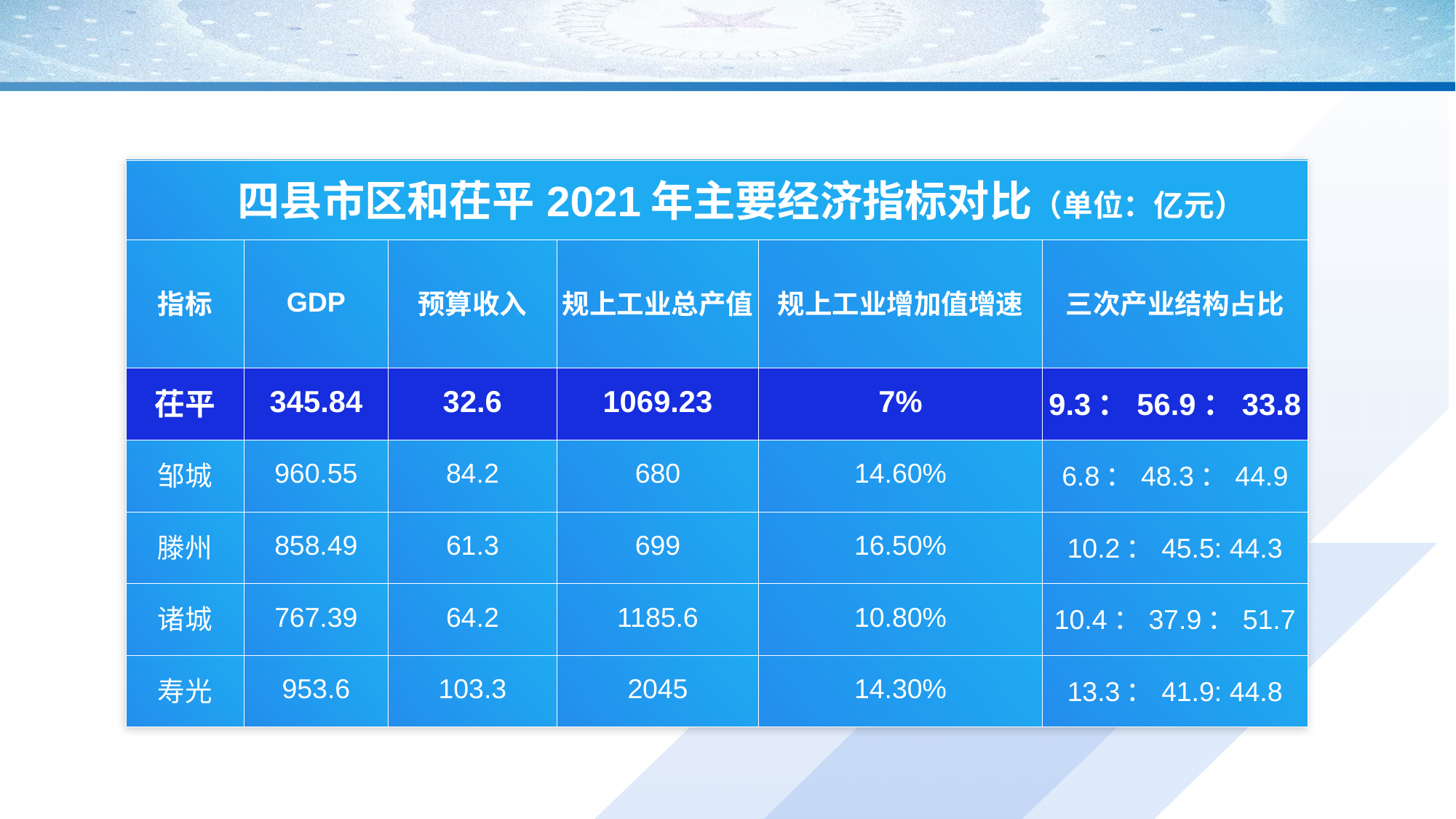

| 四县市区和茌平2021年主要经济指标对比（单位：亿元） |  |  |  |  |  |
| --- | --- | --- | --- | --- | --- |
| 指标 | GDP | 预算收入 | 规上工业总产值 | 规上工业增加值增速 | 三次产业结构占比 |
| 茌平 | 345.84 | 32.6 | 1069.23 | 7% | 9.3：56.9：33.8 |
| 邹城 | 960.55 | 84.2 | 680 | 14.60% | 6.8：48.3：44.9 |
| 滕州 | 858.49 | 61.3 | 699 | 16.50% | 10.2：45.5: 44.3 |
| 诸城 | 767.39 | 64.2 | 1185.6 | 10.80% | 10.4：37.9：51.7 |
| 寿光 | 953.6 | 103.3 | 2045 | 14.30% | 13.3：41.9: 44.8 |